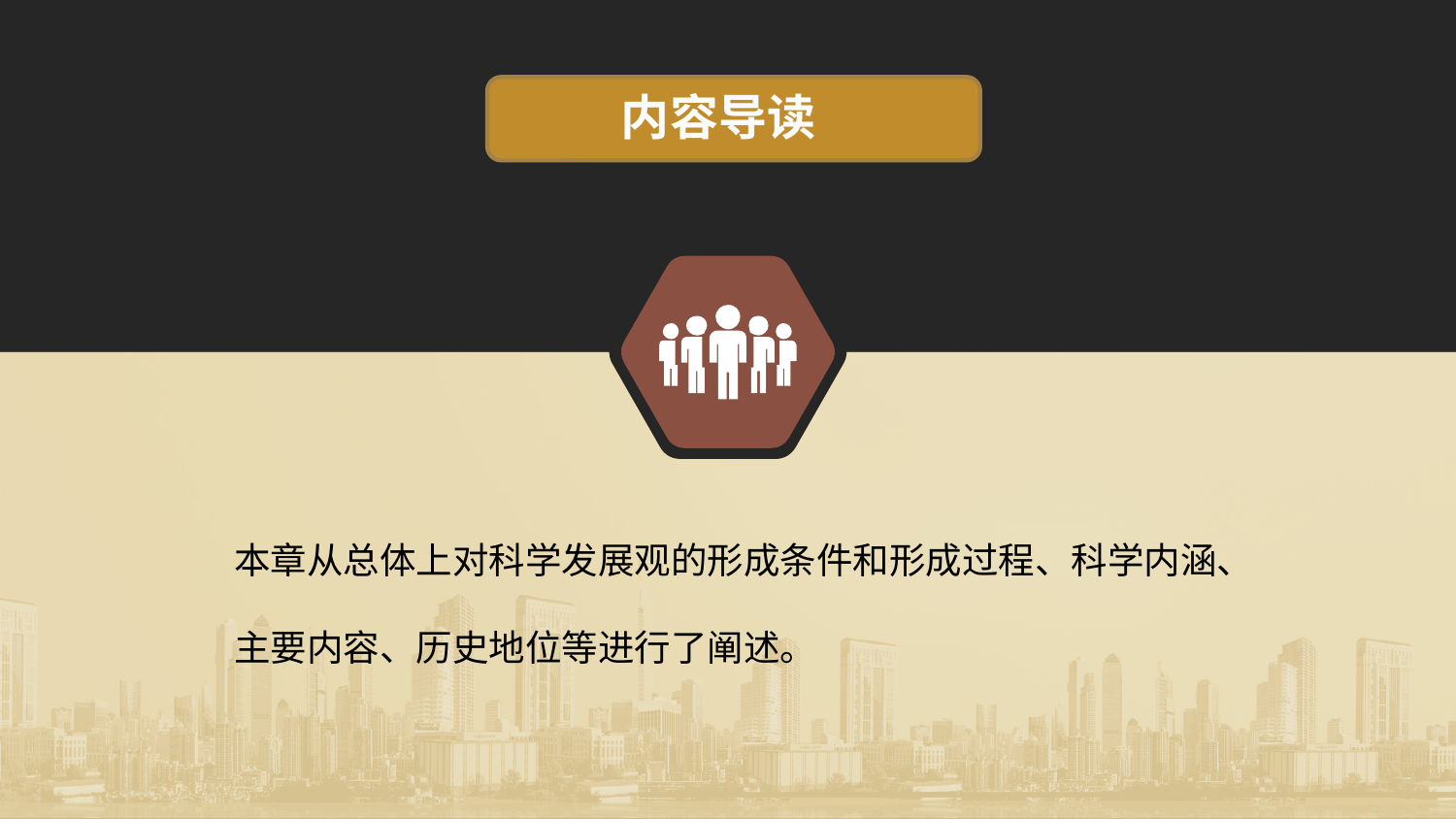

内容导读

本章从总体上对科学发展观的形成条件和形成过程、科学内涵、主要内容、历史地位等进行了阐述。